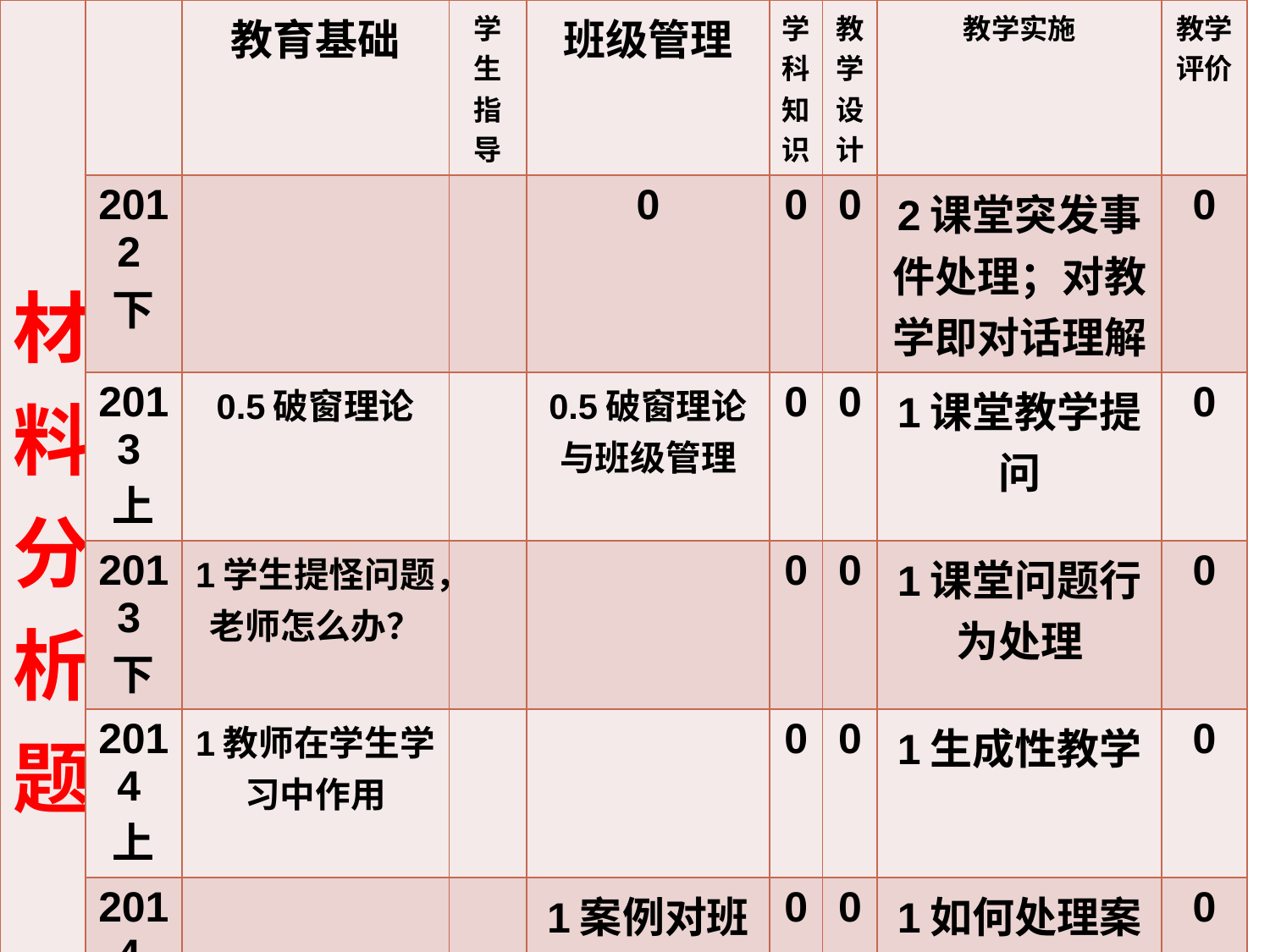

| 材料分析题 |  | 教育基础 | 学生指导 | 班级管理 | 学科知识 | 教学设计 | 教学实施 | 教学评价 |
| --- | --- | --- | --- | --- | --- | --- | --- | --- |
|  | 2012下 |  |  | 0 | 0 | 0 | 2课堂突发事件处理；对教学即对话理解 | 0 |
|  | 2013上 | 0.5破窗理论 |  | 0.5破窗理论与班级管理 | 0 | 0 | 1课堂教学提问 | 0 |
|  | 2013下 | 1学生提怪问题，老师怎么办？ |  |  | 0 | 0 | 1课堂问题行为处理 | 0 |
|  | 2014上 | 1教师在学生学习中作用 |  |  | 0 | 0 | 1生成性教学 | 0 |
|  | 2014下 |  |  | 1案例对班级管理启示，级班主任应有的学生观 | 0 | 0 | 1如何处理案例中教学情形，某教原则及其要求 | 0 |